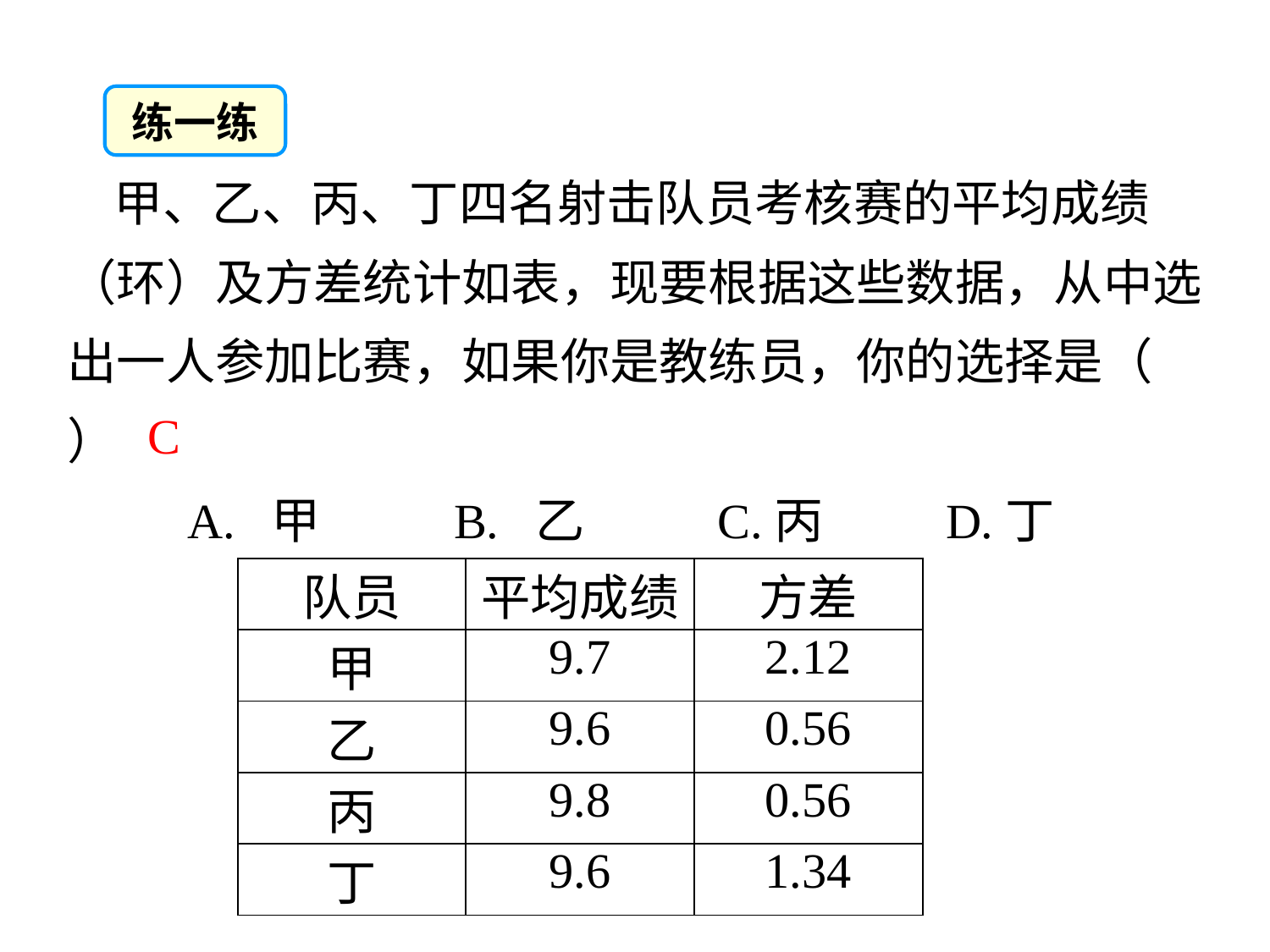

练一练
甲、乙、丙、丁四名射击队员考核赛的平均成绩（环）及方差统计如表，现要根据这些数据，从中选出一人参加比赛，如果你是教练员，你的选择是（        ）
      A.  甲           B.  乙           C.丙          D.丁
C
| 队员 | 平均成绩 | 方差 |
| --- | --- | --- |
| 甲 | 9.7 | 2.12 |
| 乙 | 9.6 | 0.56 |
| 丙 | 9.8 | 0.56 |
| 丁 | 9.6 | 1.34 |